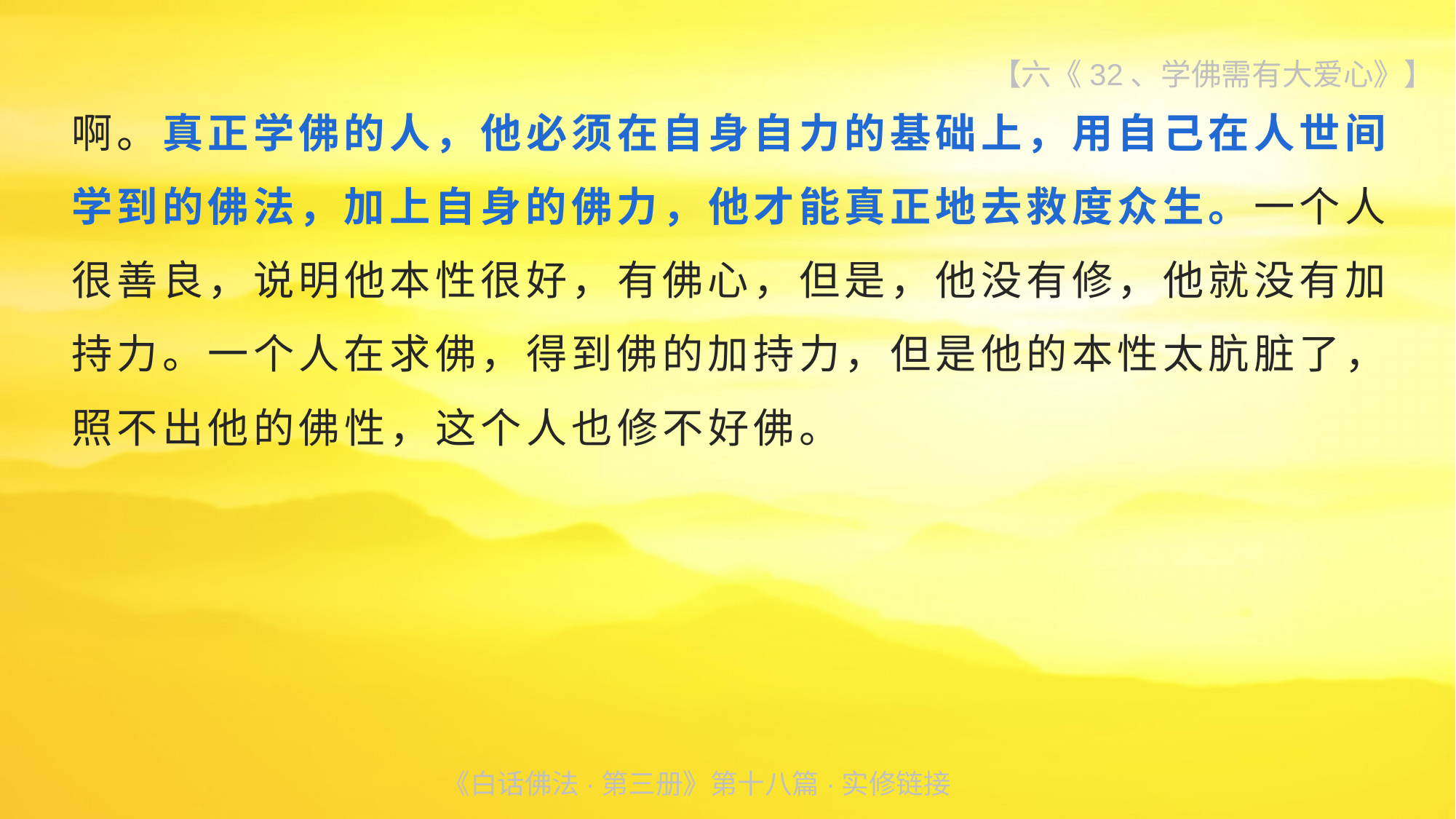

【六《32、学佛需有大爱心》】
啊。真正学佛的人，他必须在自身自力的基础上，用自己在人世间学到的佛法，加上自身的佛力，他才能真正地去救度众生。一个人很善良，说明他本性很好，有佛心，但是，他没有修，他就没有加持力。一个人在求佛，得到佛的加持力，但是他的本性太肮脏了，照不出他的佛性，这个人也修不好佛。
《白话佛法·第三册》第十八篇·实修链接